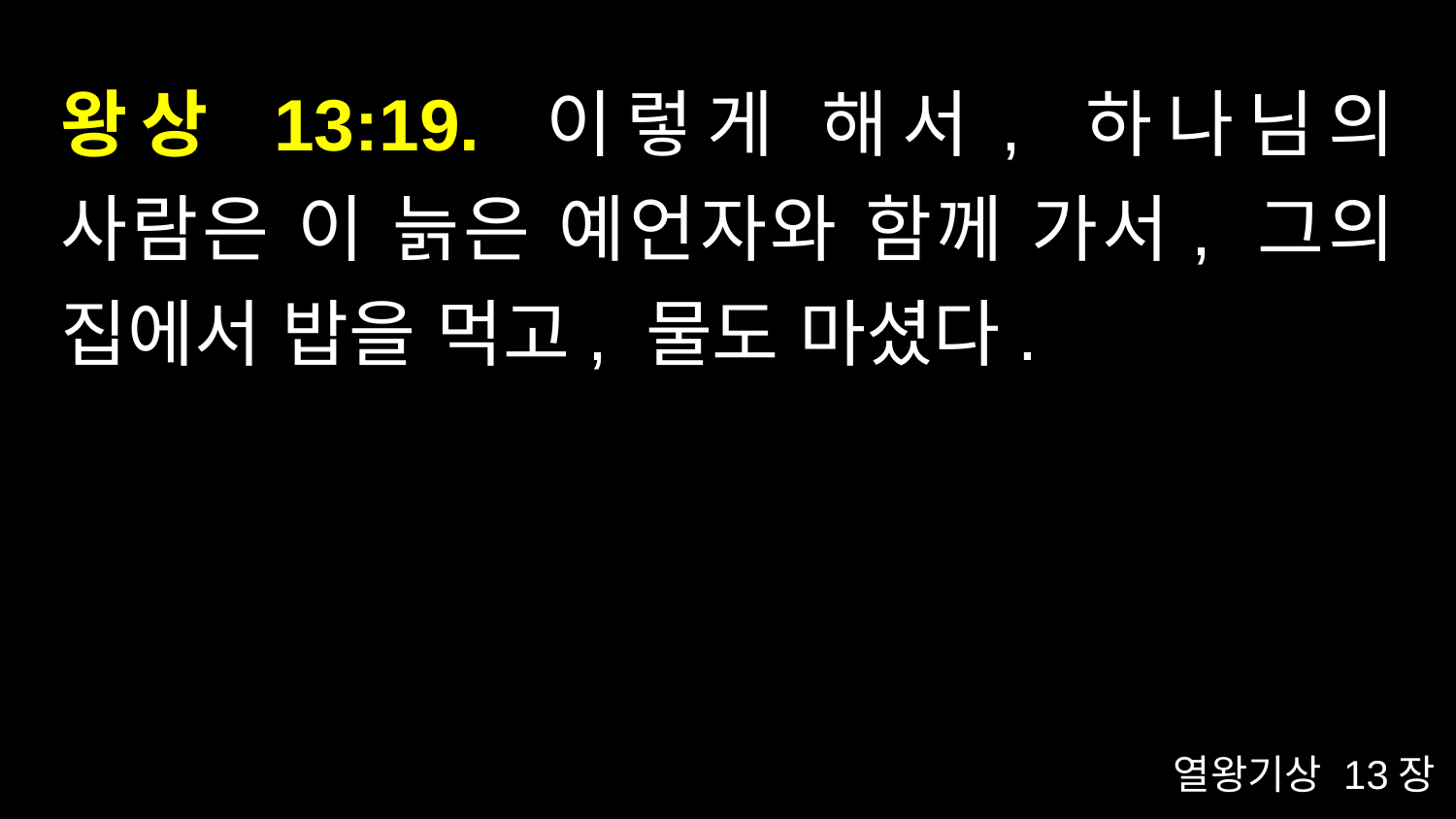

# 왕상 13:19. 이렇게 해서, 하나님의 사람은 이 늙은 예언자와 함께 가서, 그의 집에서 밥을 먹고, 물도 마셨다.
열왕기상 13장